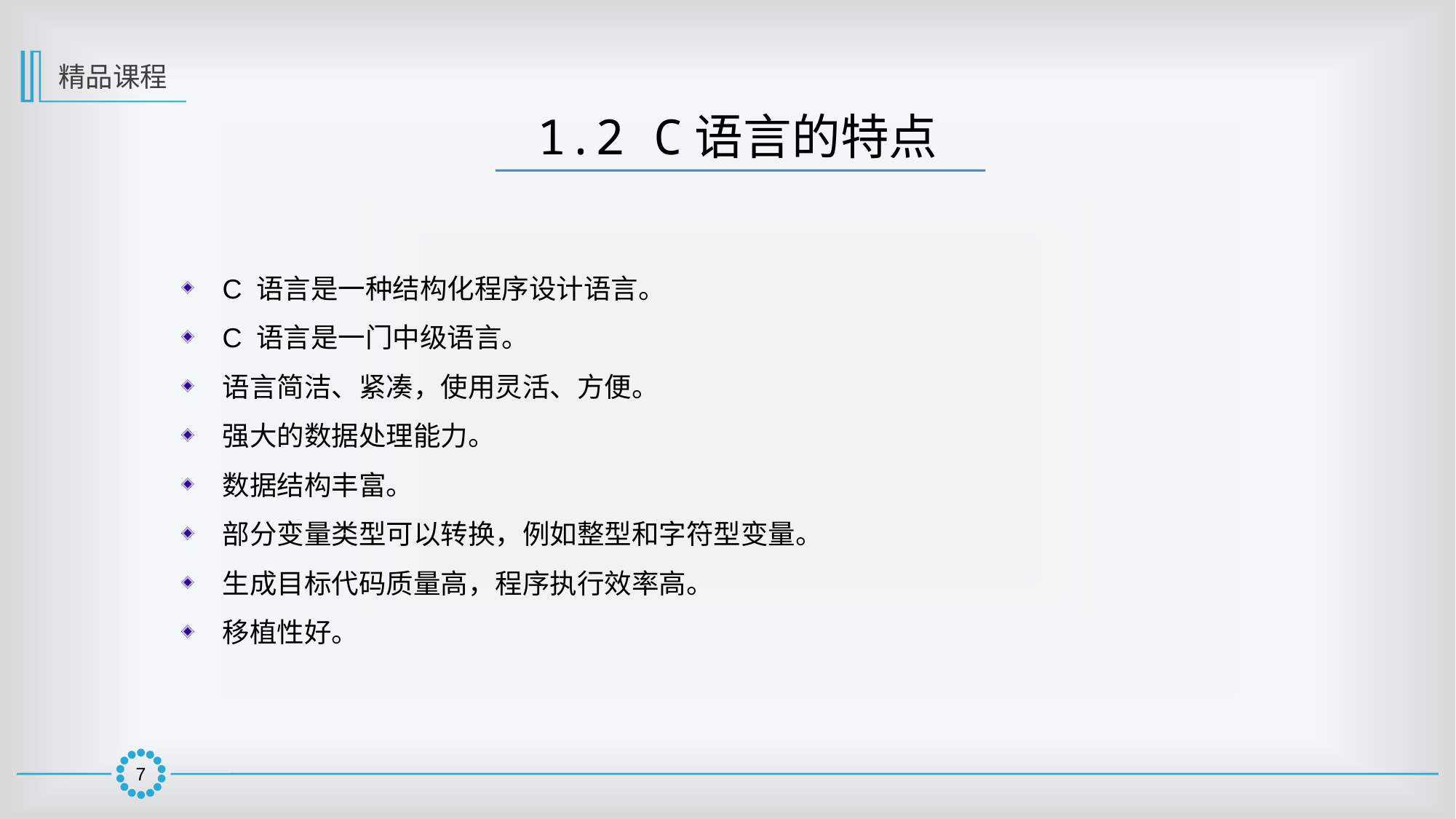

精品课程
1.2 C语言的特点

C 语言是一种结构化程序设计语言。
C 语言是一门中级语言。
语言简洁、紧凑，使用灵活、方便。
强大的数据处理能力。
数据结构丰富。
部分变量类型可以转换，例如整型和字符型变量。
生成目标代码质量高，程序执行效率高。
移植性好。

7